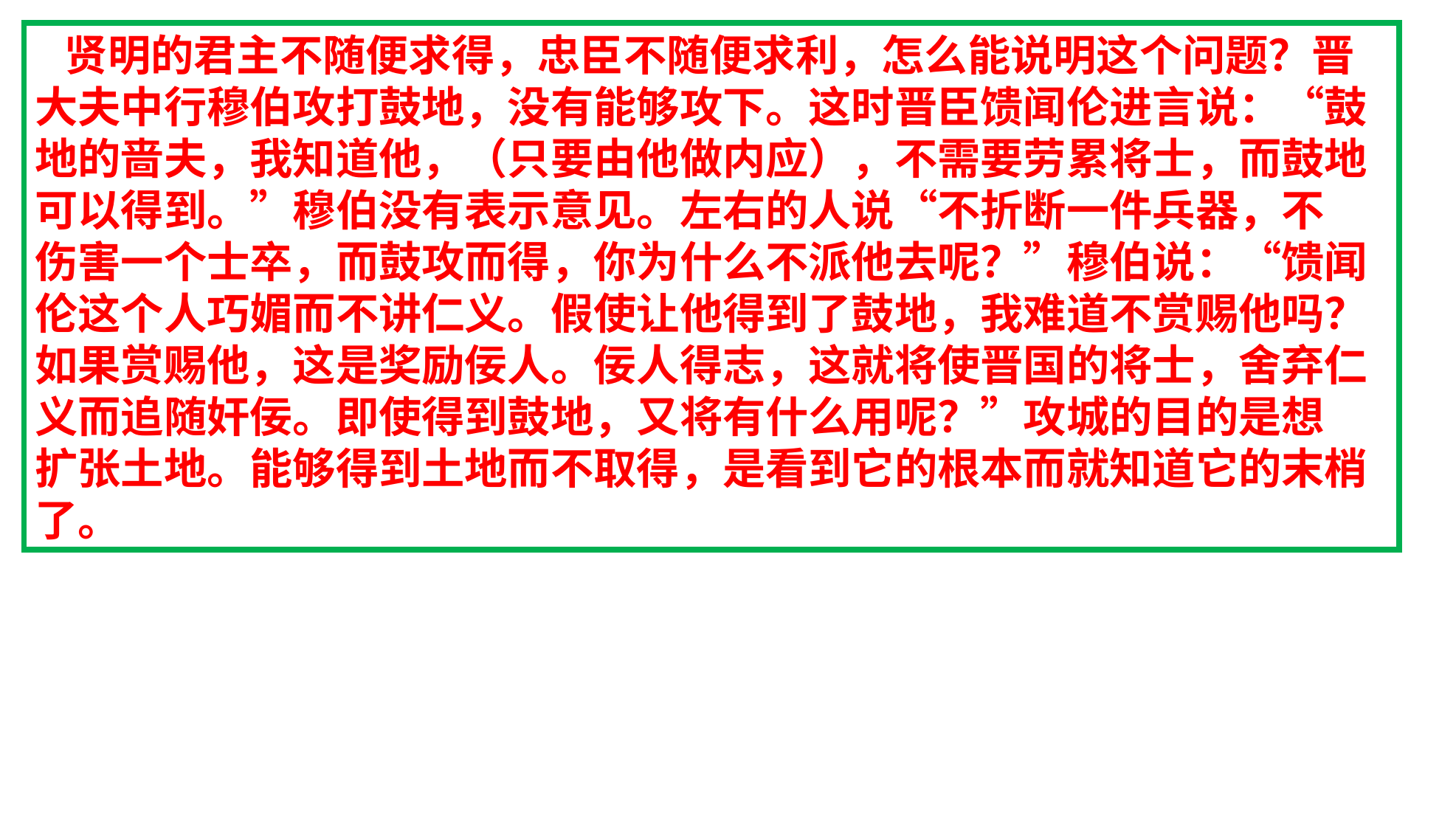

贤明的君主不随便求得，忠臣不随便求利，怎么能说明这个问题？晋大夫中行穆伯攻打鼓地，没有能够攻下。这时晋臣馈闻伦进言说：“鼓地的啬夫，我知道他，（只要由他做内应），不需要劳累将士，而鼓地可以得到。”穆伯没有表示意见。左右的人说“不折断一件兵器，不
伤害一个士卒，而鼓攻而得，你为什么不派他去呢？”穆伯说：“馈闻伦这个人巧媚而不讲仁义。假使让他得到了鼓地，我难道不赏赐他吗？如果赏赐他，这是奖励佞人。佞人得志，这就将使晋国的将士，舍弃仁义而追随奸佞。即使得到鼓地，又将有什么用呢？”攻城的目的是想
扩张土地。能够得到土地而不取得，是看到它的根本而就知道它的末梢了。